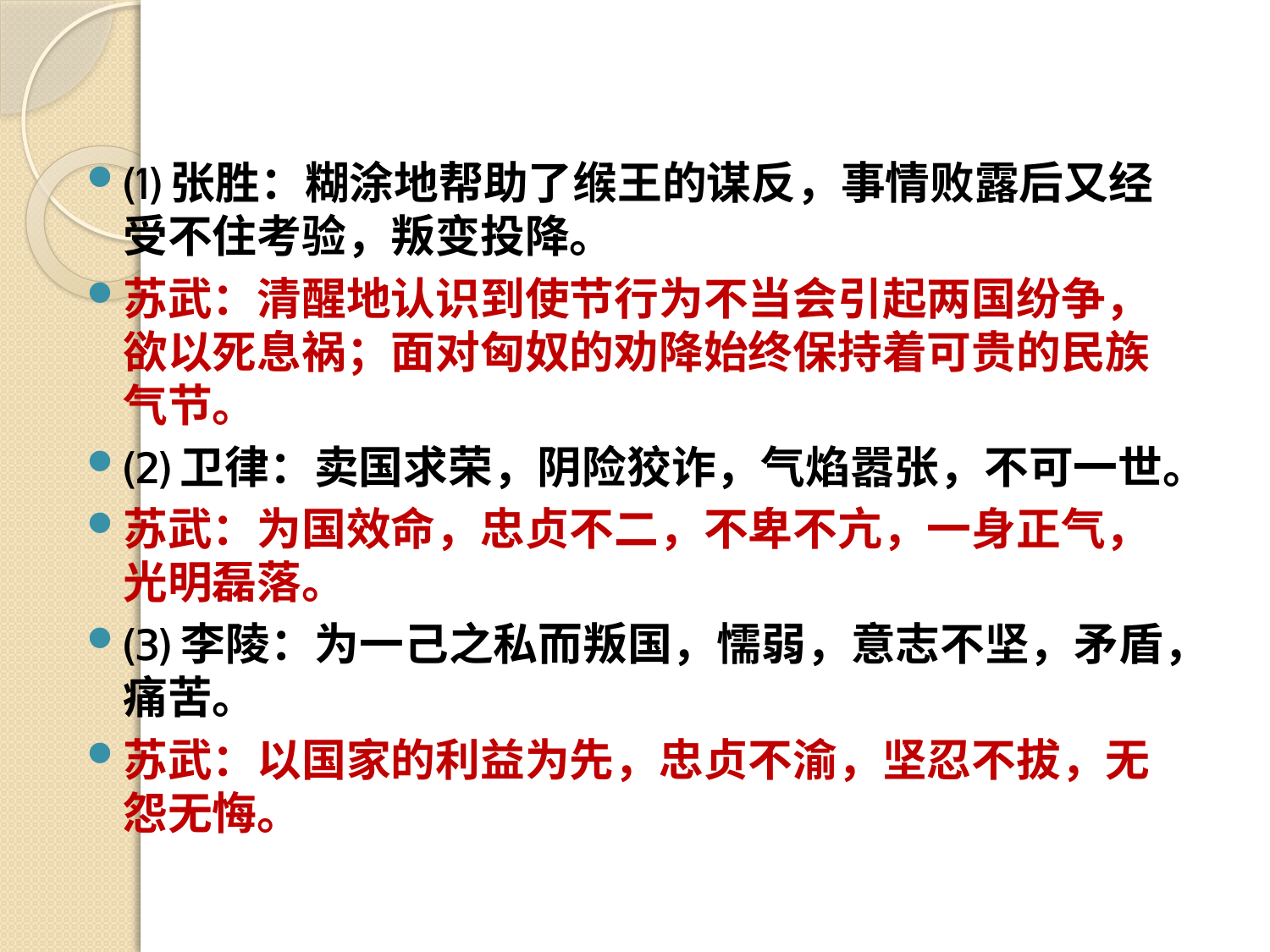

(1)张胜：糊涂地帮助了缑王的谋反，事情败露后又经受不住考验，叛变投降。
苏武：清醒地认识到使节行为不当会引起两国纷争，欲以死息祸；面对匈奴的劝降始终保持着可贵的民族气节。
(2)卫律：卖国求荣，阴险狡诈，气焰嚣张，不可一世。
苏武：为国效命，忠贞不二，不卑不亢，一身正气，光明磊落。
(3)李陵：为一己之私而叛国，懦弱，意志不坚，矛盾，痛苦。
苏武：以国家的利益为先，忠贞不渝，坚忍不拔，无怨无悔。